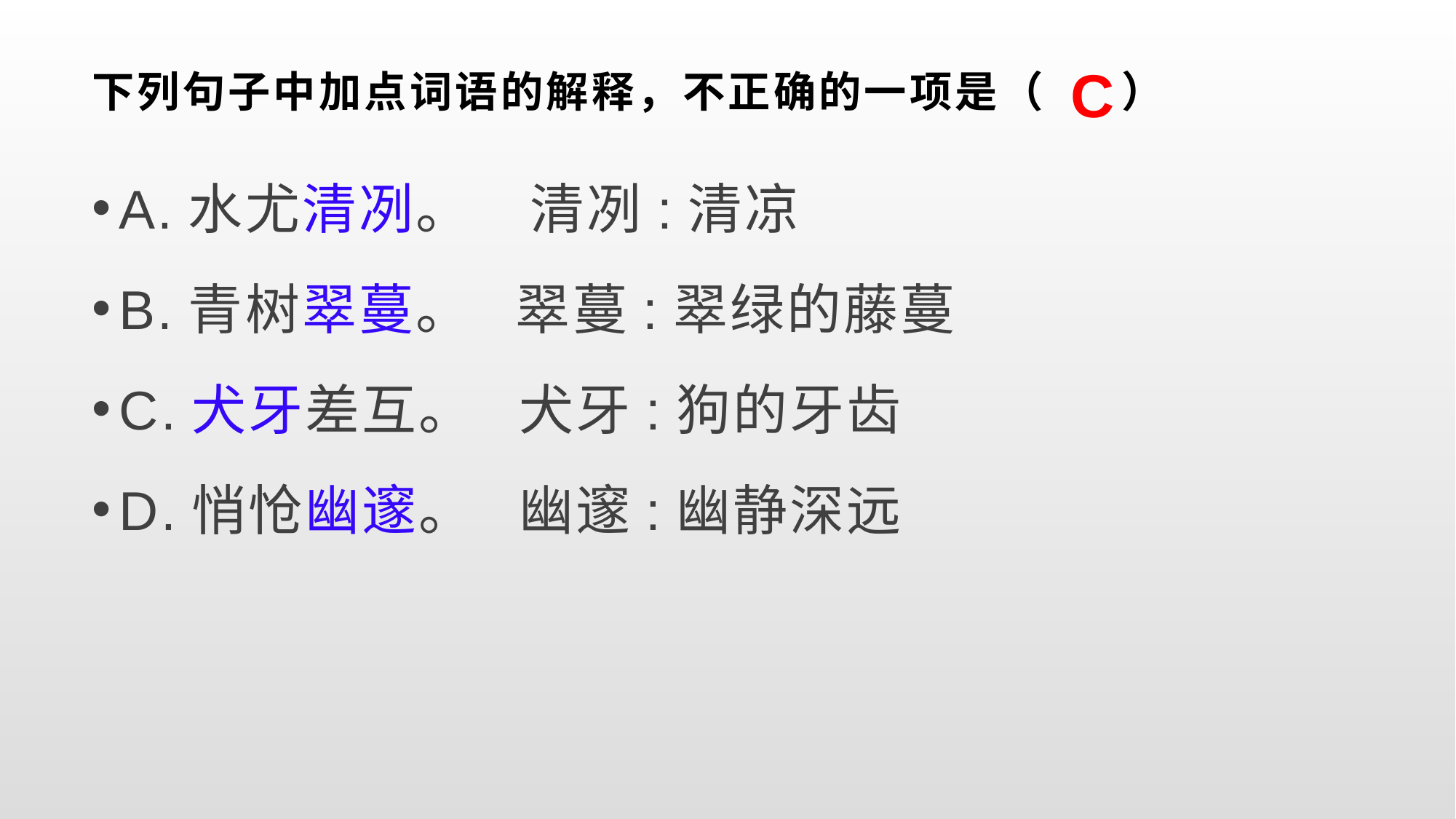

C
# 下列句子中加点词语的解释，不正确的一项是（      ）
A.水尤清冽。    清冽:清凉
B.青树翠蔓。   翠蔓:翠绿的藤蔓
C.犬牙差互。   犬牙:狗的牙齿
D.悄怆幽邃。   幽邃:幽静深远